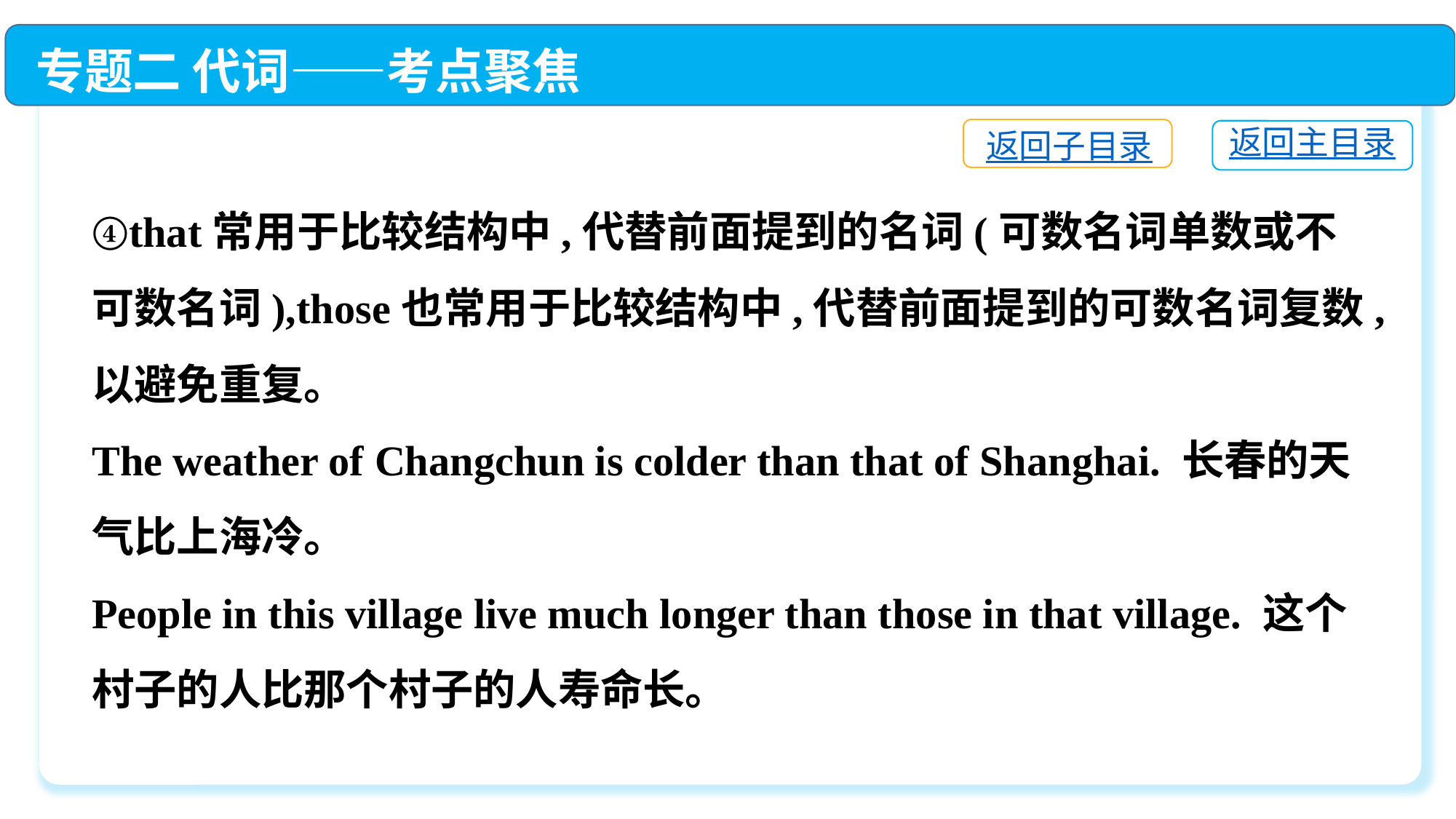

专题二 代词——考点聚焦

返回子目录
返回主目录
④that常用于比较结构中,代替前面提到的名词(可数名词单数或不可数名词),those也常用于比较结构中,代替前面提到的可数名词复数,以避免重复。
The weather of Changchun is colder than that of Shanghai. 长春的天气比上海冷。
People in this village live much longer than those in that village. 这个村子的人比那个村子的人寿命长。